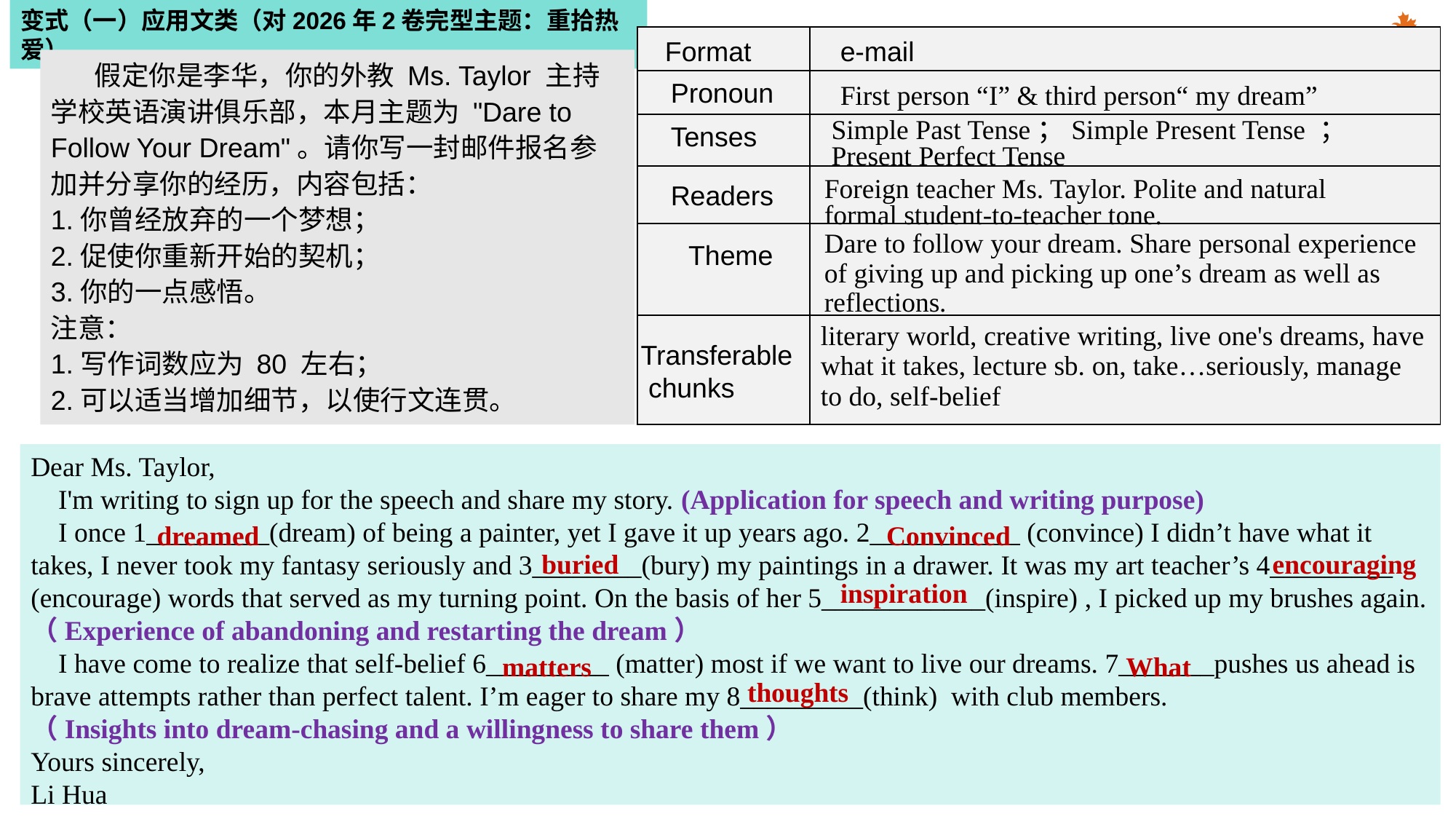

变式（一）应用文类（对2026年2卷完型主题：重拾热爱）
|  |  |
| --- | --- |
|  |  |
|  |  |
|  |  |
|  |  |
|  | literary world, creative writing, live one's dreams, have what it takes, lecture sb. on, take…seriously, manage to do, self-belief |
Format
e-mail
      假定你是李华，你的外教 Ms. Taylor 主持学校英语演讲俱乐部，本月主题为 "Dare to Follow Your Dream"。请你写一封邮件报名参加并分享你的经历，内容包括：
1.你曾经放弃的一个梦想；
2.促使你重新开始的契机；
3.你的一点感悟。
注意：
1.写作词数应为 80 左右；
2.可以适当增加细节，以使行文连贯。

Pronoun
First person “I” & third person“ my dream”
Simple Past Tense；Simple Present Tense ；Present Perfect Tense
Tenses
Foreign teacher Ms. Taylor. Polite and natural formal student-to-teacher tone.
Readers
Dare to follow your dream. Share personal experience of giving up and picking up one’s dream as well as reflections.
Theme
Transferable
 chunks
Dear Ms. Taylor,
    I'm writing to sign up for the speech and share my story. (Application for speech and writing purpose)
    I once 1_________(dream) of being a painter, yet I gave it up years ago. 2___________ (convince) I didn’t have what it takes, I never took my fantasy seriously and 3________(bury) my paintings in a drawer. It was my art teacher’s 4_________ (encourage) words that served as my turning point. On the basis of her 5____________(inspire) , I picked up my brushes again.
（Experience of abandoning and restarting the dream）
    I have come to realize that self-belief 6_________ (matter) most if we want to live our dreams. 7_______pushes us ahead is brave attempts rather than perfect talent. I’m eager to share my 8_________(think)  with club members.
（Insights into dream‑chasing and a willingness to share them）
Yours sincerely,
Li Hua
 dreamed
Convinced
 buried
 encouraging
inspiration
matters
What
thoughts